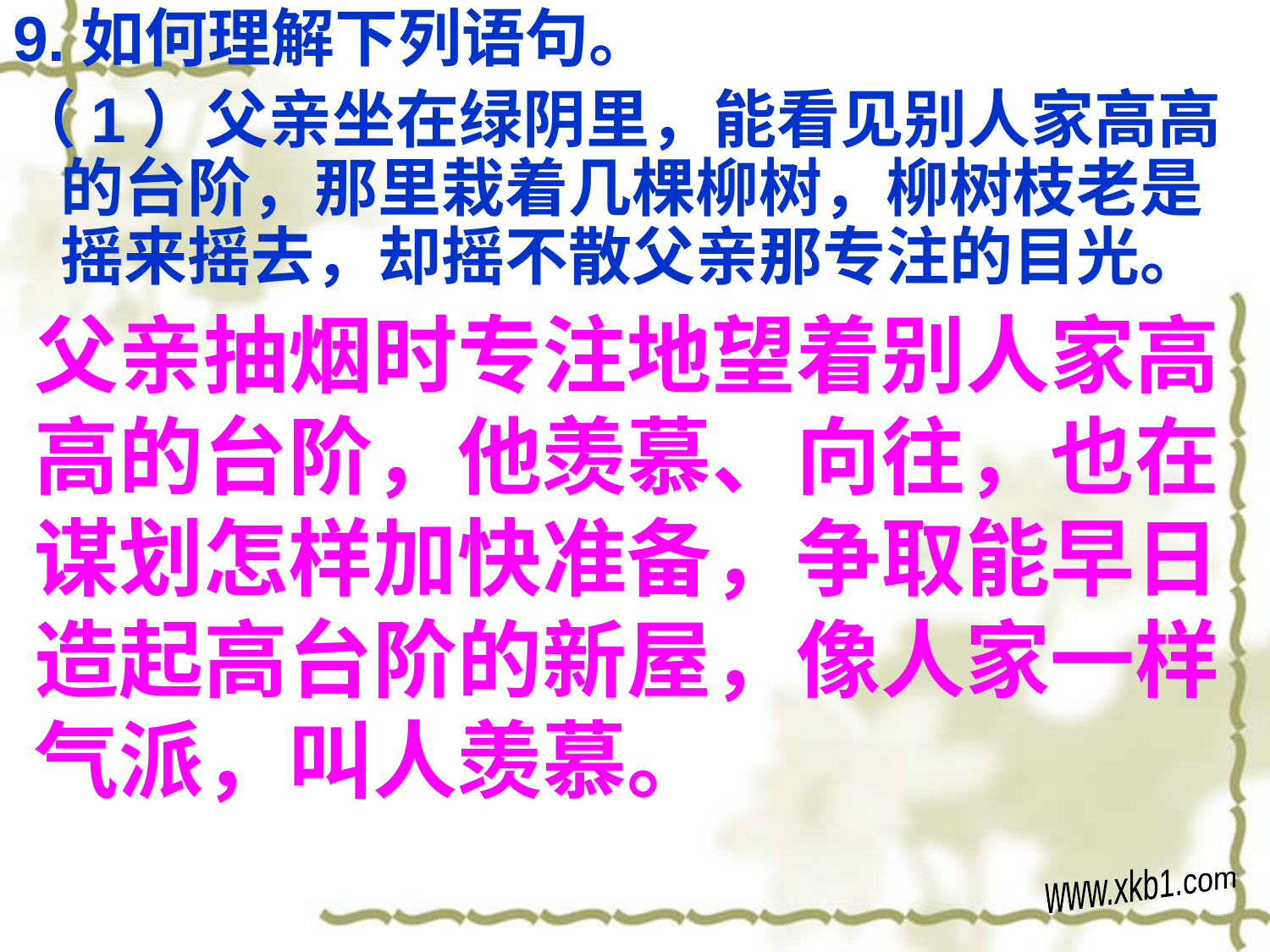

9.如何理解下列语句。
（1）父亲坐在绿阴里，能看见别人家高高的台阶，那里栽着几棵柳树，柳树枝老是摇来摇去，却摇不散父亲那专注的目光。

父亲抽烟时专注地望着别人家高高的台阶，他羡慕、向往，也在谋划怎样加快准备，争取能早日造起高台阶的新屋，像人家一样气派，叫人羡慕。
www.xkb1.com